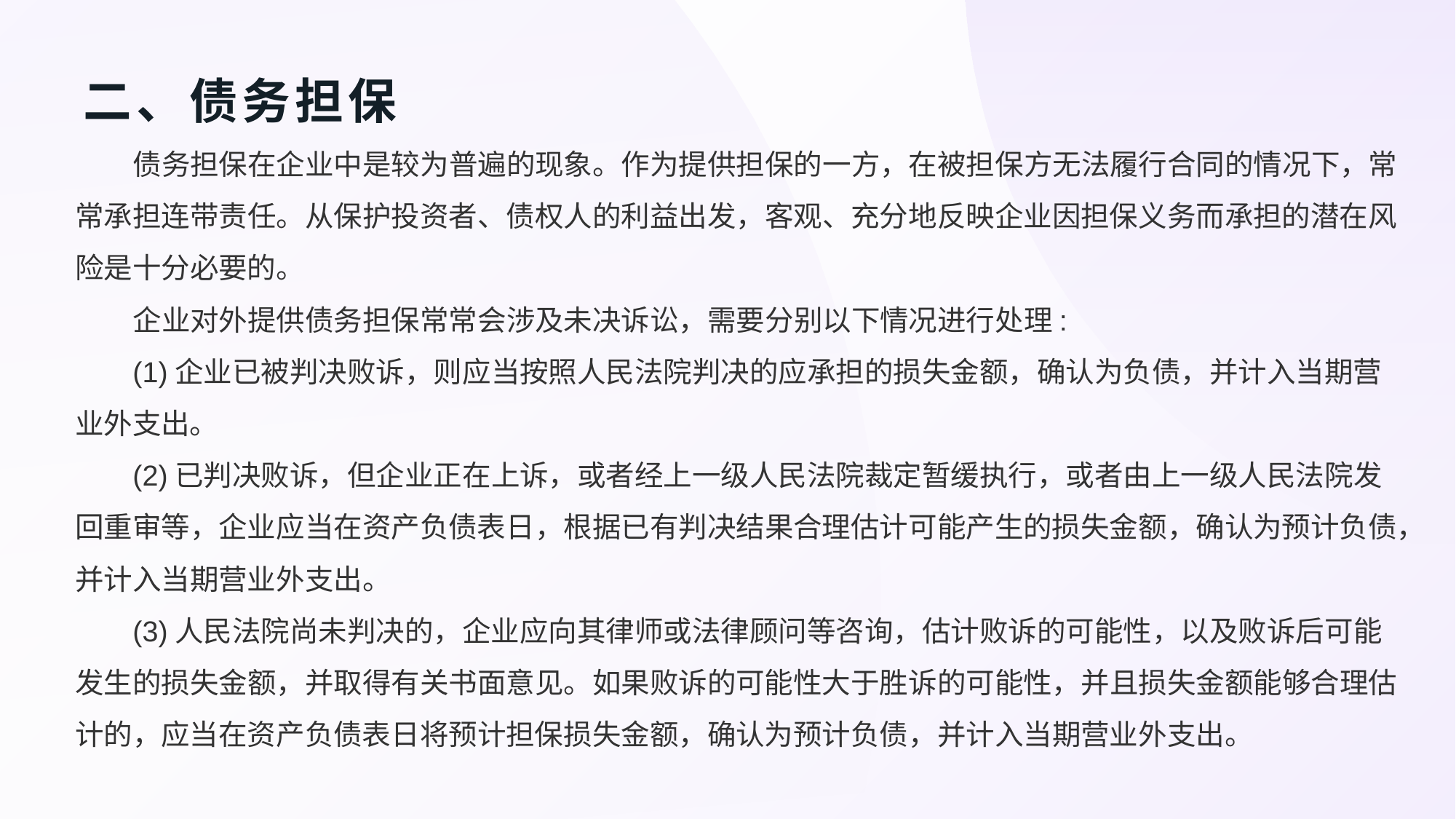

# 二、债务担保
债务担保在企业中是较为普遍的现象。作为提供担保的一方，在被担保方无法履行合同的情况下，常常承担连带责任。从保护投资者、债权人的利益出发，客观、充分地反映企业因担保义务而承担的潜在风险是十分必要的。
企业对外提供债务担保常常会涉及未决诉讼，需要分别以下情况进行处理:
(1)企业已被判决败诉，则应当按照人民法院判决的应承担的损失金额，确认为负债，并计入当期营业外支出。
(2)已判决败诉，但企业正在上诉，或者经上一级人民法院裁定暂缓执行，或者由上一级人民法院发回重审等，企业应当在资产负债表日，根据已有判决结果合理估计可能产生的损失金额，确认为预计负债，并计入当期营业外支出。
(3)人民法院尚未判决的，企业应向其律师或法律顾问等咨询，估计败诉的可能性，以及败诉后可能发生的损失金额，并取得有关书面意见。如果败诉的可能性大于胜诉的可能性，并且损失金额能够合理估计的，应当在资产负债表日将预计担保损失金额，确认为预计负债，并计入当期营业外支出。